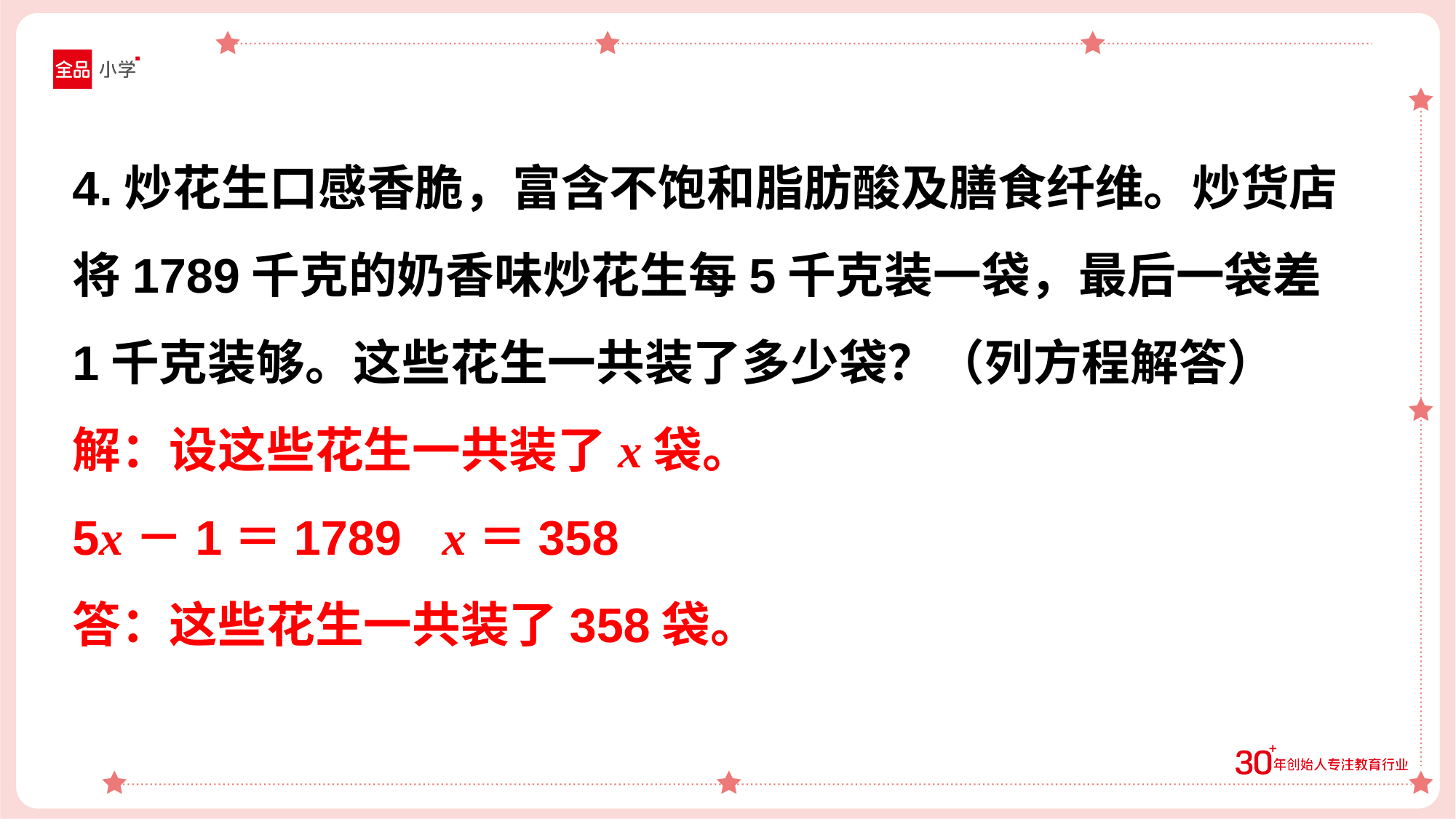

4.炒花生口感香脆，富含不饱和脂肪酸及膳食纤维。炒货店将1789千克的奶香味炒花生每5千克装一袋，最后一袋差1千克装够。这些花生一共装了多少袋？（列方程解答）
解：设这些花生一共装了x袋。
5x－1＝1789   x＝358
答：这些花生一共装了358袋。